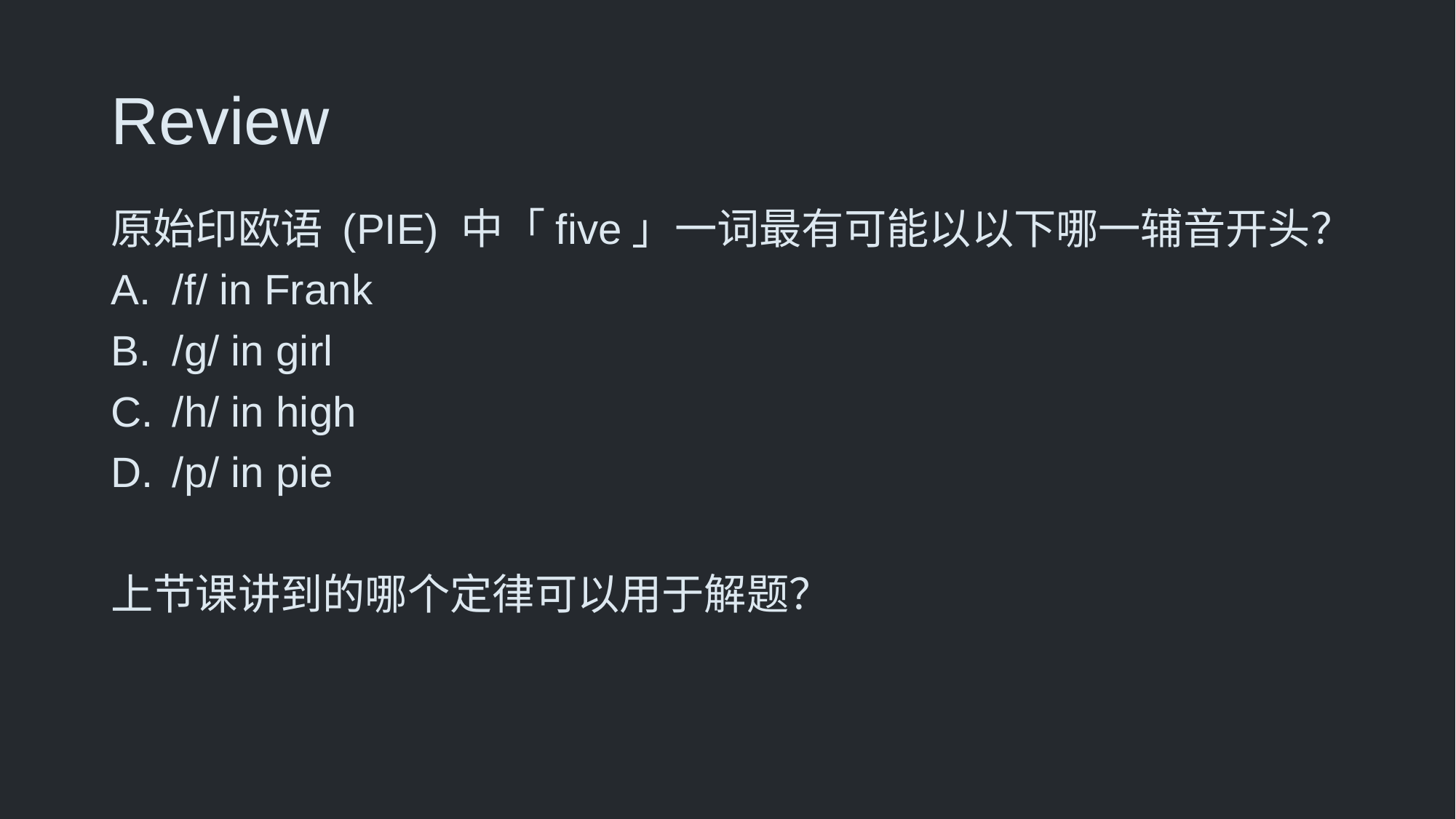

Review
原始印欧语 (PIE) 中「five」一词最有可能以以下哪一辅音开头？
/f/ in Frank
/g/ in girl
/h/ in high
/p/ in pie

上节课讲到的哪个定律可以用于解题？